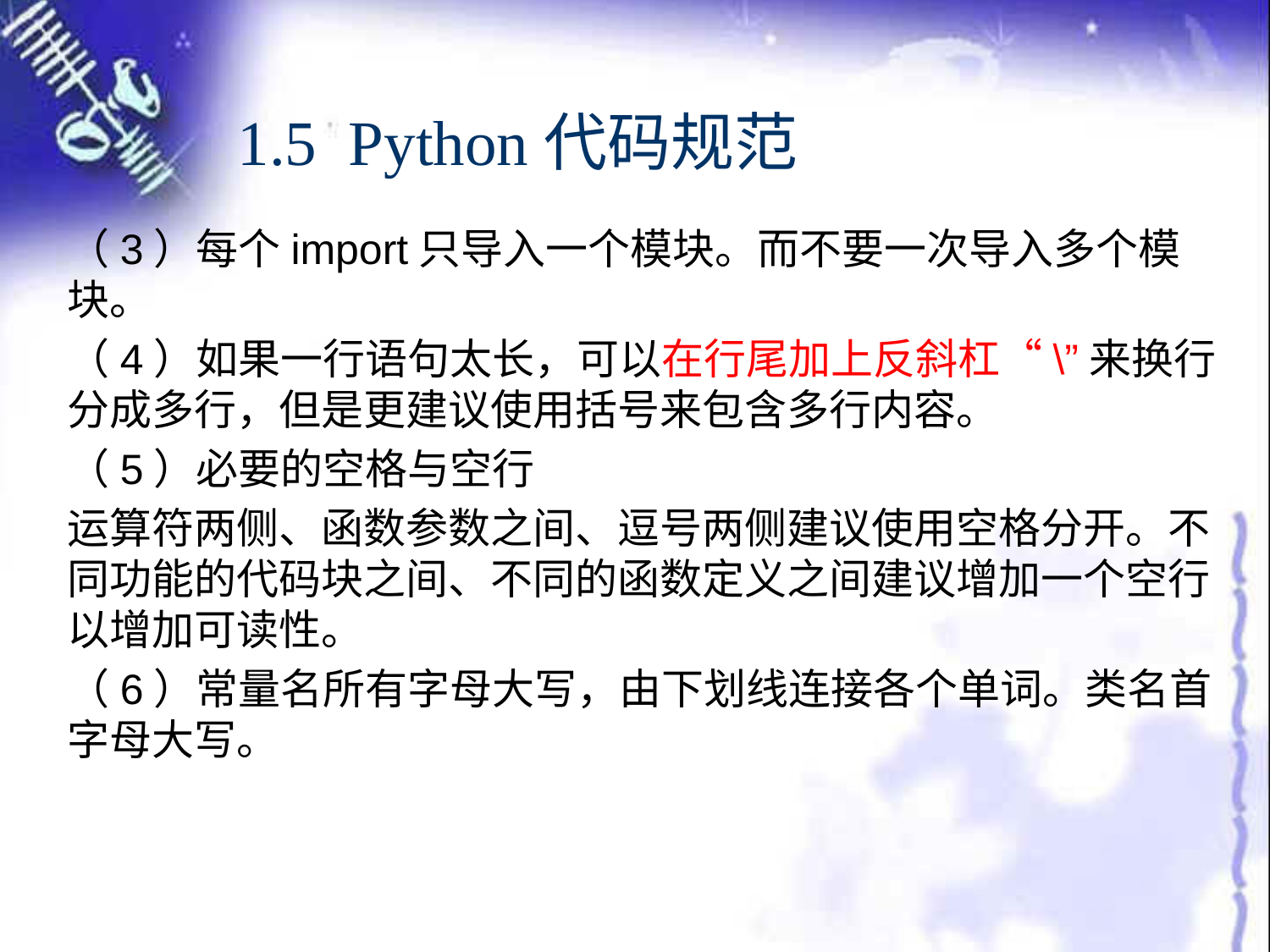

# 1.5  Python代码规范
（3）每个import只导入一个模块。而不要一次导入多个模块。
（4）如果一行语句太长，可以在行尾加上反斜杠“\”来换行分成多行，但是更建议使用括号来包含多行内容。
（5）必要的空格与空行
运算符两侧、函数参数之间、逗号两侧建议使用空格分开。不同功能的代码块之间、不同的函数定义之间建议增加一个空行以增加可读性。
（6）常量名所有字母大写，由下划线连接各个单词。类名首字母大写。